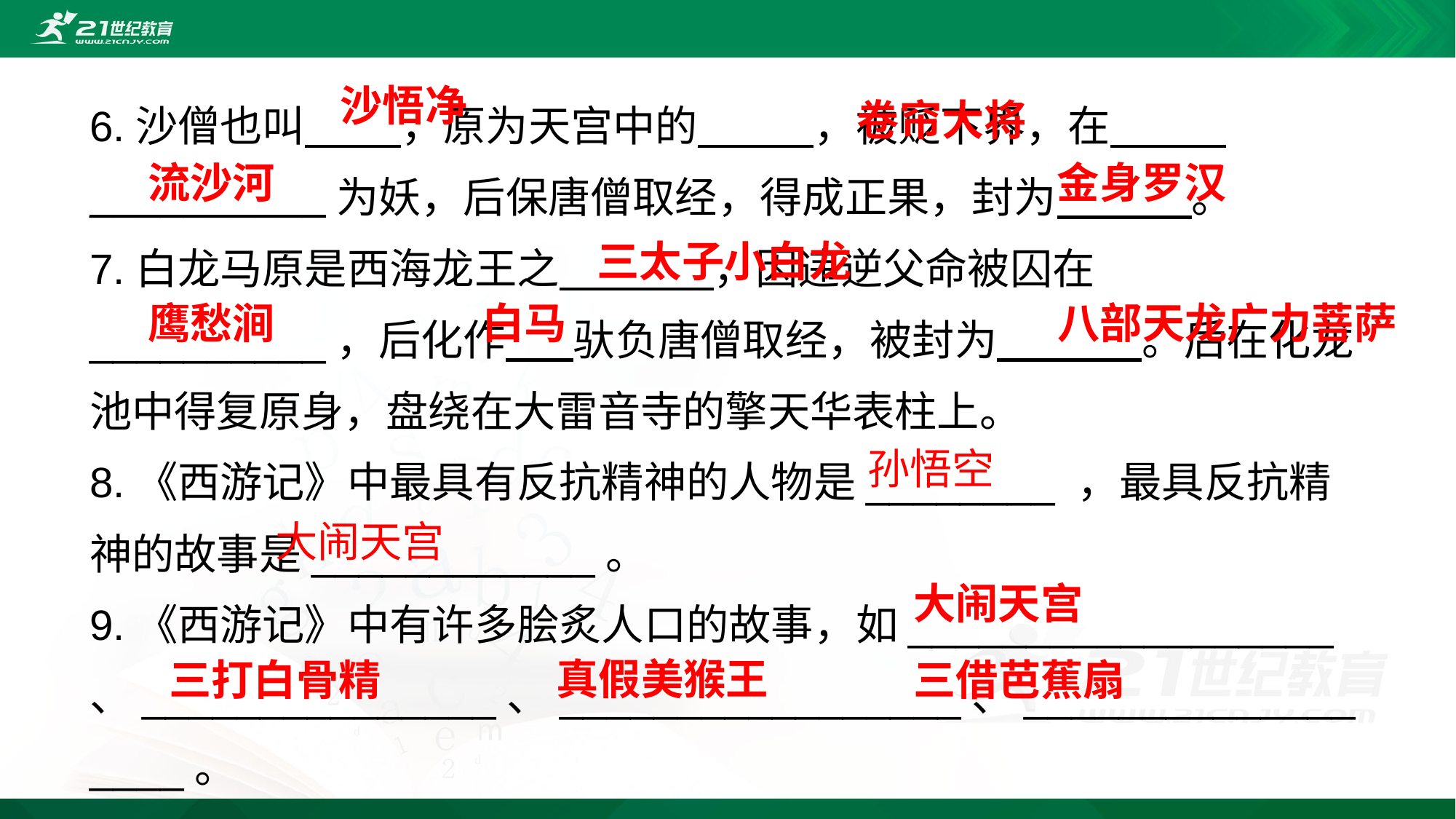

沙悟净
6.沙僧也叫          ，原为天宫中的            ，被贬下界，在             __________为妖，后保唐僧取经，得成正果，封为              。
7.白龙马原是西海龙王之                ，因违逆父命被囚在__________，后化作       驮负唐僧取经，被封为               。后在化龙池中得复原身，盘绕在大雷音寺的擎天华表柱上。
8.《西游记》中最具有反抗精神的人物是________ ，最具反抗精神的故事是____________。
9.《西游记》中有许多脍炙人口的故事，如__________________
、_______________、_________________、__________________。
卷帘大将
流沙河
金身罗汉
三太子小白龙
白马
八部天龙广力菩萨
鹰愁涧
孙悟空
大闹天宫
大闹天宫
真假美猴王
三打白骨精
三借芭蕉扇